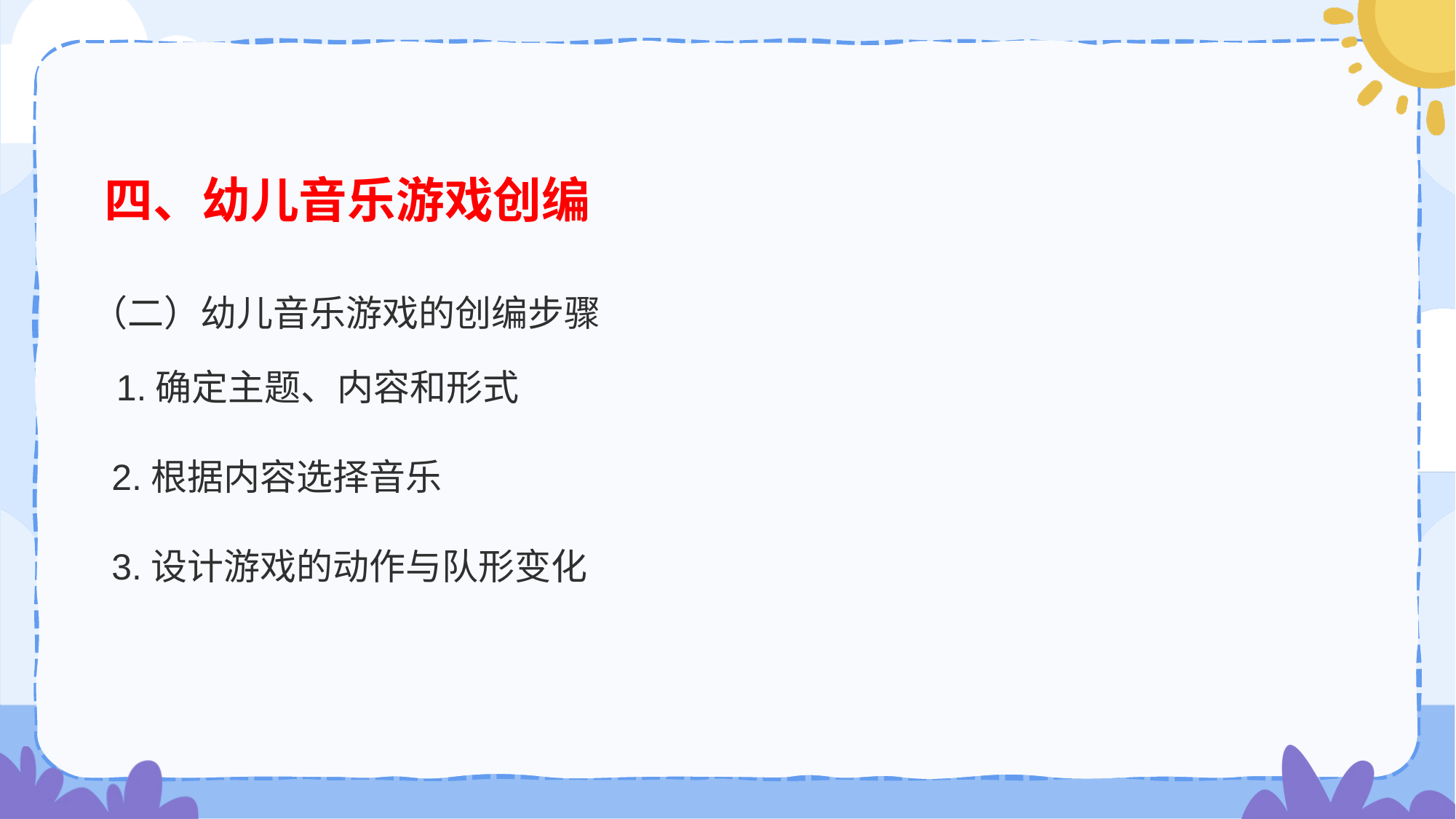

四、幼儿音乐游戏创编
（二）幼儿音乐游戏的创编步骤
  1.确定主题、内容和形式
  2.根据内容选择音乐
  3.设计游戏的动作与队形变化